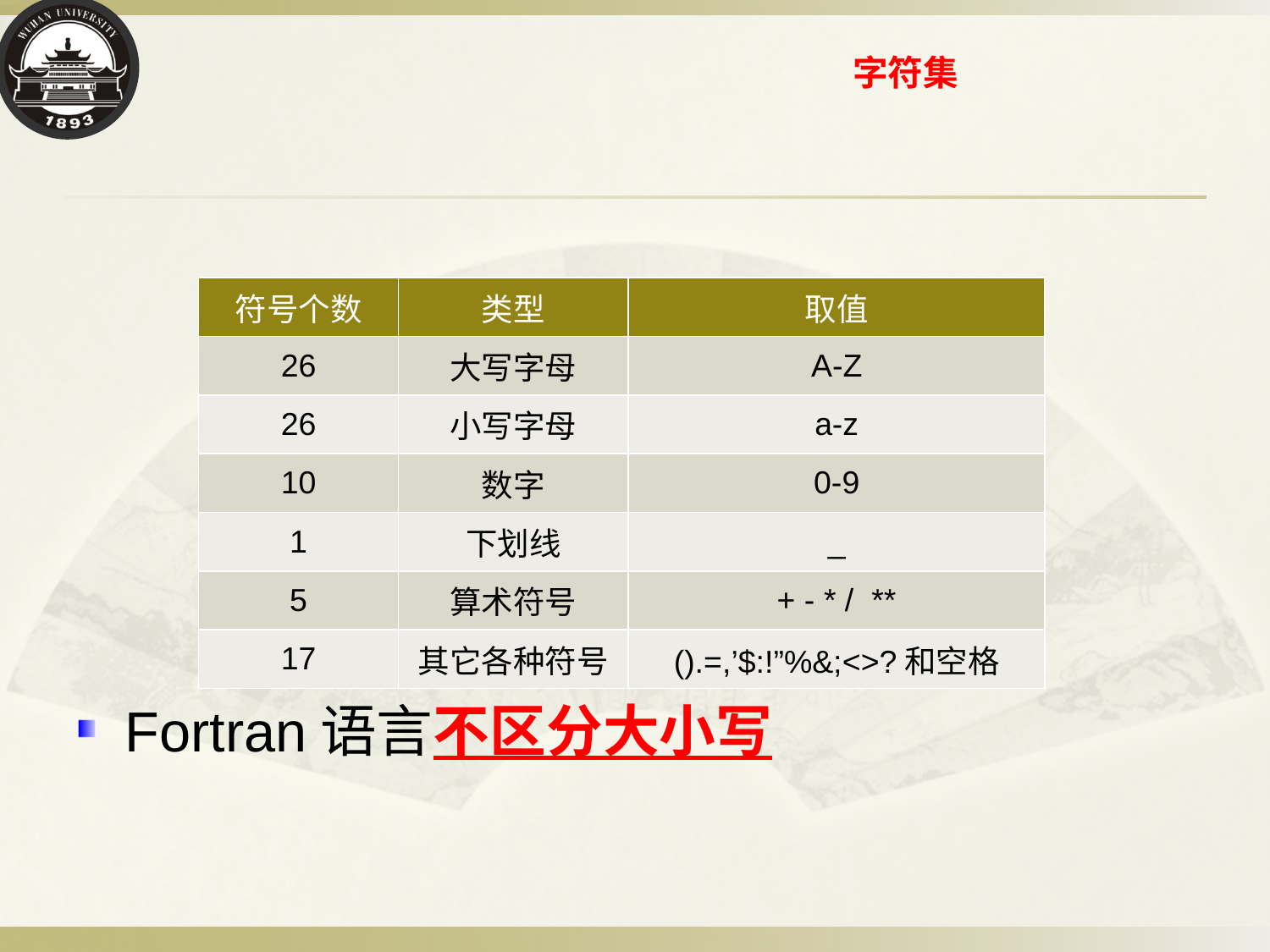

# 字符集

Fortran语言不区分大小写

| 符号个数 | 类型 | 取值 |
| --- | --- | --- |
| 26 | 大写字母 | A-Z |
| 26 | 小写字母 | a-z |
| 10 | 数字 | 0-9 |
| 1 | 下划线 | \_ |
| 5 | 算术符号 | + - \* / \*\* |
| 17 | 其它各种符号 | ().=,’$:!”%&;<>?和空格 |